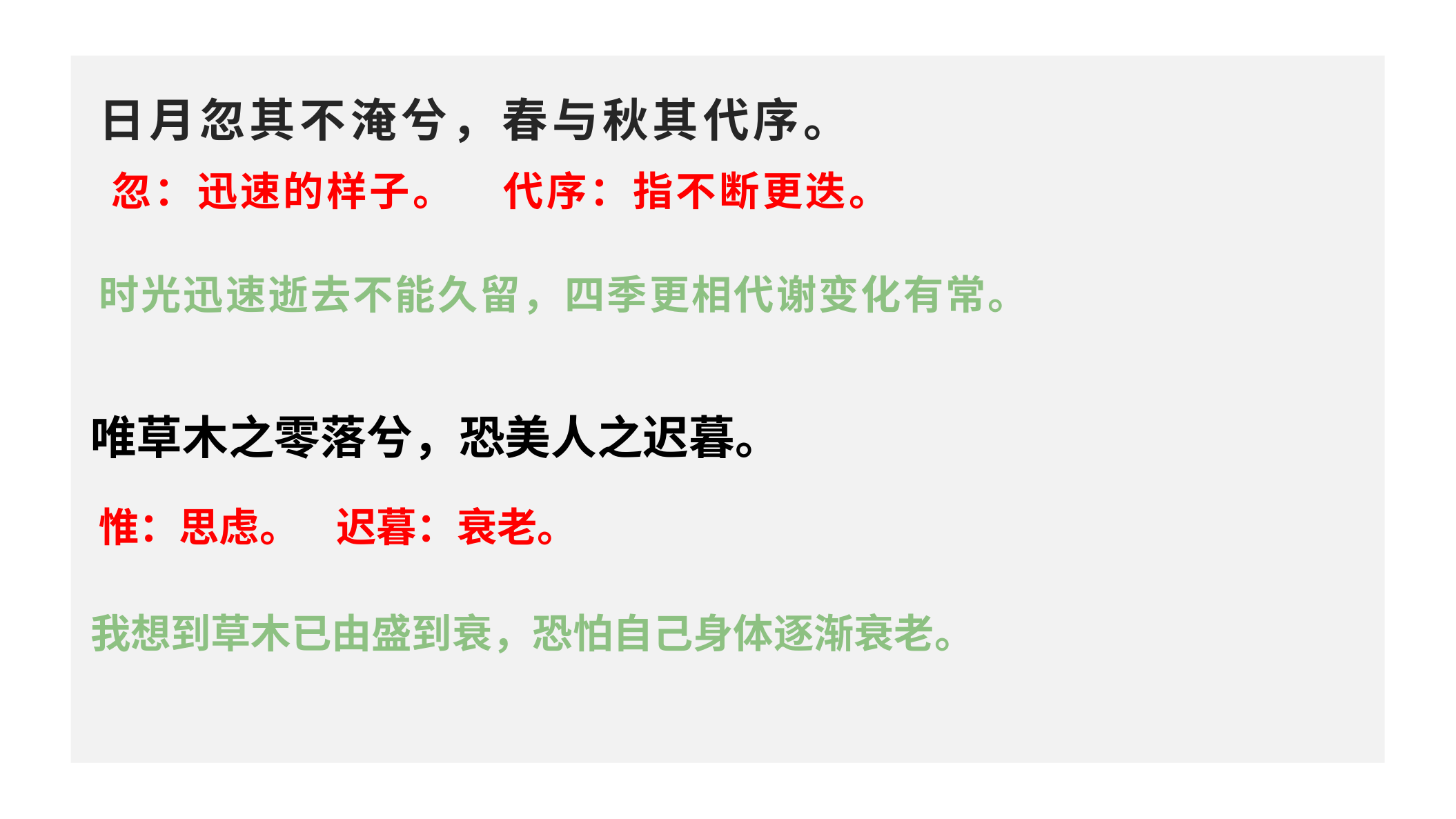

日月忽其不淹兮，春与秋其代序。
忽：迅速的样子。    代序：指不断更迭。
时光迅速逝去不能久留，四季更相代谢变化有常。

唯草木之零落兮，恐美人之迟暮。
惟：思虑。    迟暮：衰老。
我想到草木已由盛到衰，恐怕自己身体逐渐衰老。